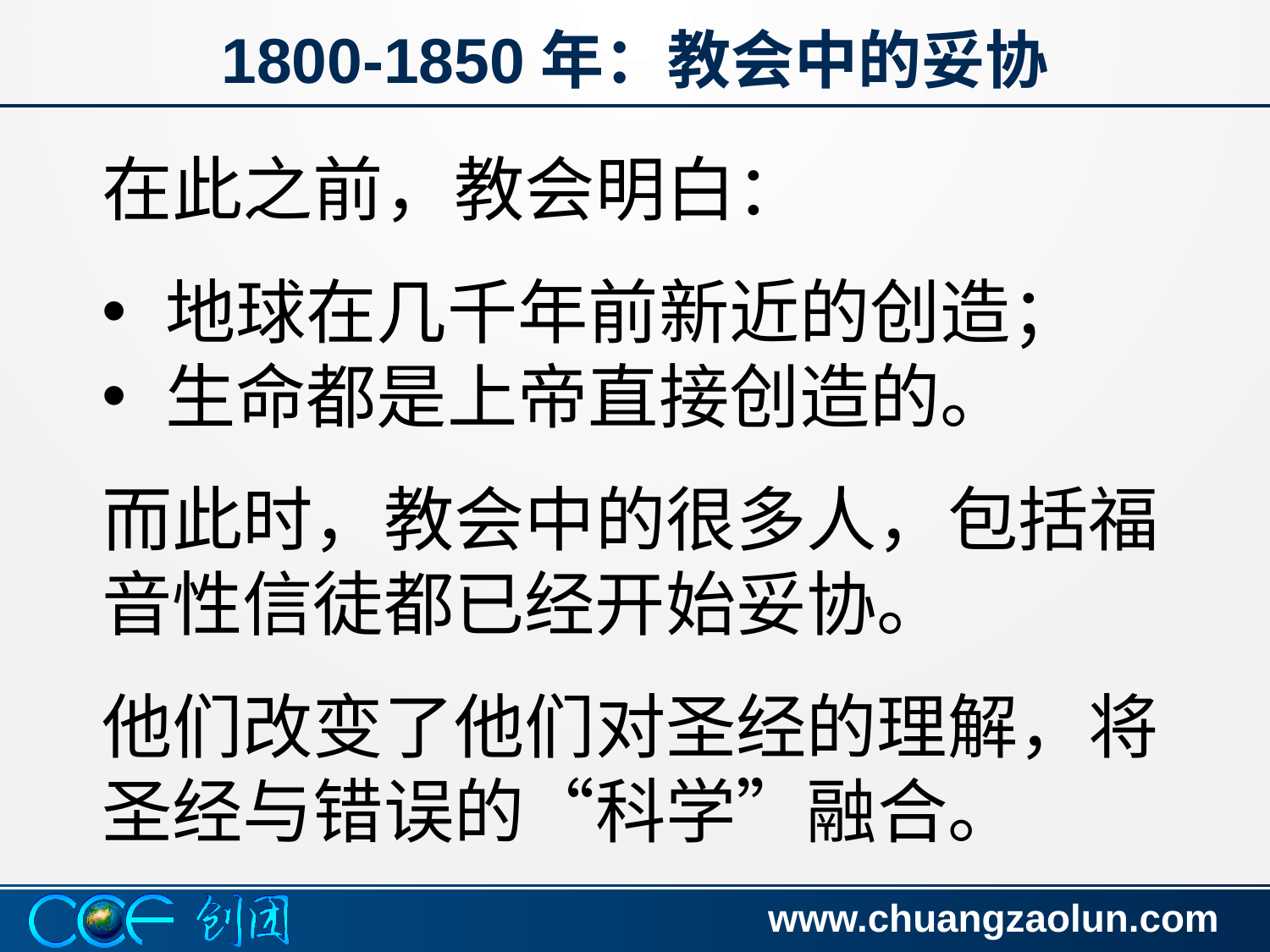

# 1800-1850年：教会中的妥协
在此之前，教会明白：

地球在几千年前新近的创造；
生命都是上帝直接创造的。

而此时，教会中的很多人，包括福音性信徒都已经开始妥协。

他们改变了他们对圣经的理解，将圣经与错误的“科学”融合。